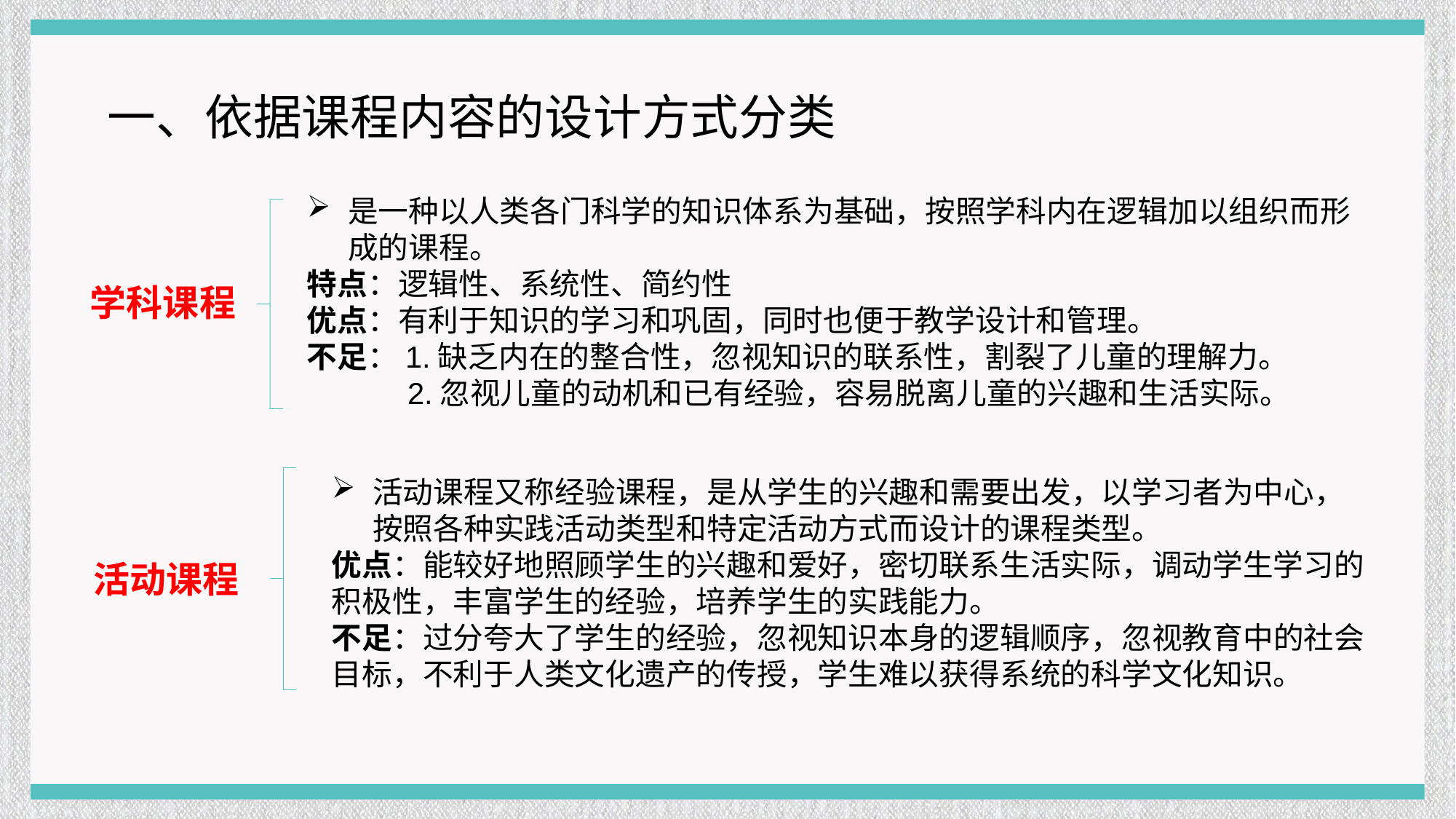

一、依据课程内容的设计方式分类
是一种以人类各门科学的知识体系为基础，按照学科内在逻辑加以组织而形成的课程。
特点：逻辑性、系统性、简约性
优点：有利于知识的学习和巩固，同时也便于教学设计和管理。
不足：1.缺乏内在的整合性，忽视知识的联系性，割裂了儿童的理解力。
            2.忽视儿童的动机和已有经验，容易脱离儿童的兴趣和生活实际。

学科课程

活动课程又称经验课程，是从学生的兴趣和需要出发，以学习者为中心，按照各种实践活动类型和特定活动方式而设计的课程类型。
优点：能较好地照顾学生的兴趣和爱好，密切联系生活实际，调动学生学习的积极性，丰富学生的经验，培养学生的实践能力。
不足：过分夸大了学生的经验，忽视知识本身的逻辑顺序，忽视教育中的社会目标，不利于人类文化遗产的传授，学生难以获得系统的科学文化知识。
活动课程